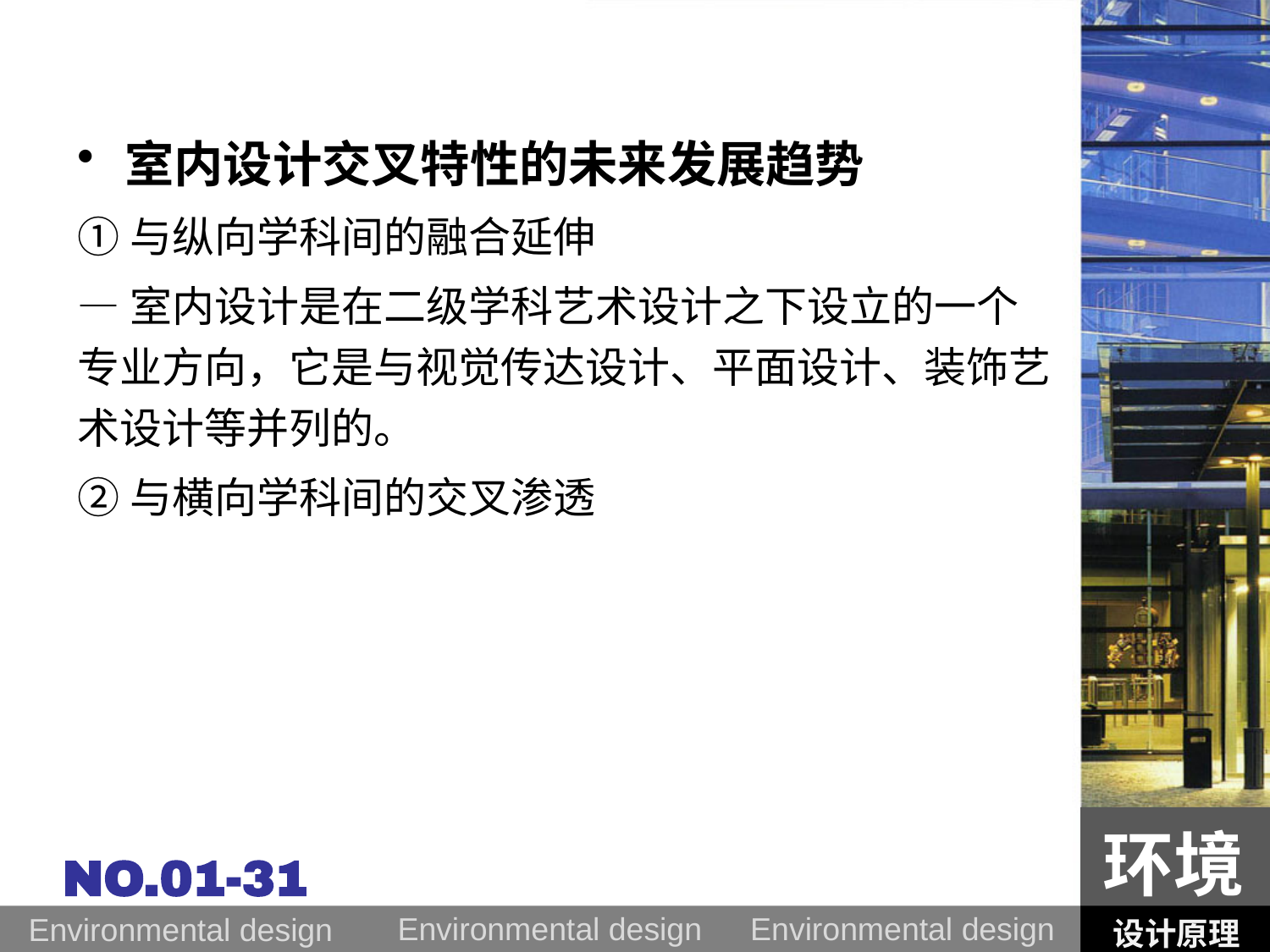

室内设计交叉特性的未来发展趋势
①与纵向学科间的融合延伸
—室内设计是在二级学科艺术设计之下设立的一个专业方向，它是与视觉传达设计、平面设计、装饰艺术设计等并列的。
②与横向学科间的交叉渗透

环境

NO.01-31
设计原理
Environmental design
Environmental design
Environmental design